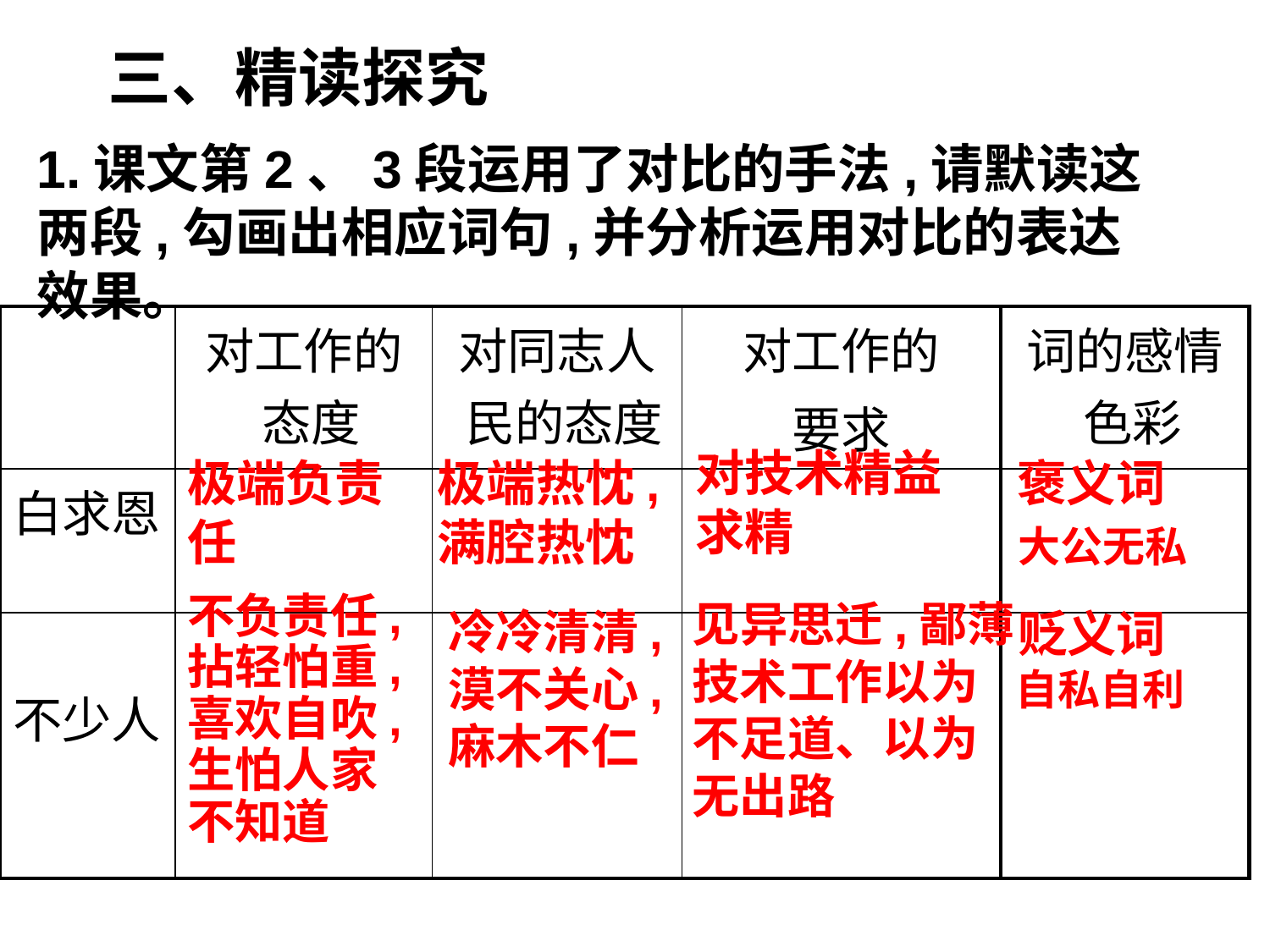

三、精读探究
1.课文第2、3段运用了对比的手法,请默读这两段,勾画出相应词句,并分析运用对比的表达效果。
|  | 对工作的态度 | 对同志人民的态度 | 对工作的 要求 | 词的感情色彩 |
| --- | --- | --- | --- | --- |
| 白求恩 |  |  |  |  |
| 不少人 |  |  |  |  |
对技术精益求精
极端负责任
极端热忱,满腔热忱
褒义词
大公无私
不负责任,拈轻怕重,喜欢自吹,生怕人家不知道
见异思迁,鄙薄技术工作以为不足道、以为无出路
冷冷清清,漠不关心,麻木不仁
贬义词
自私自利
13